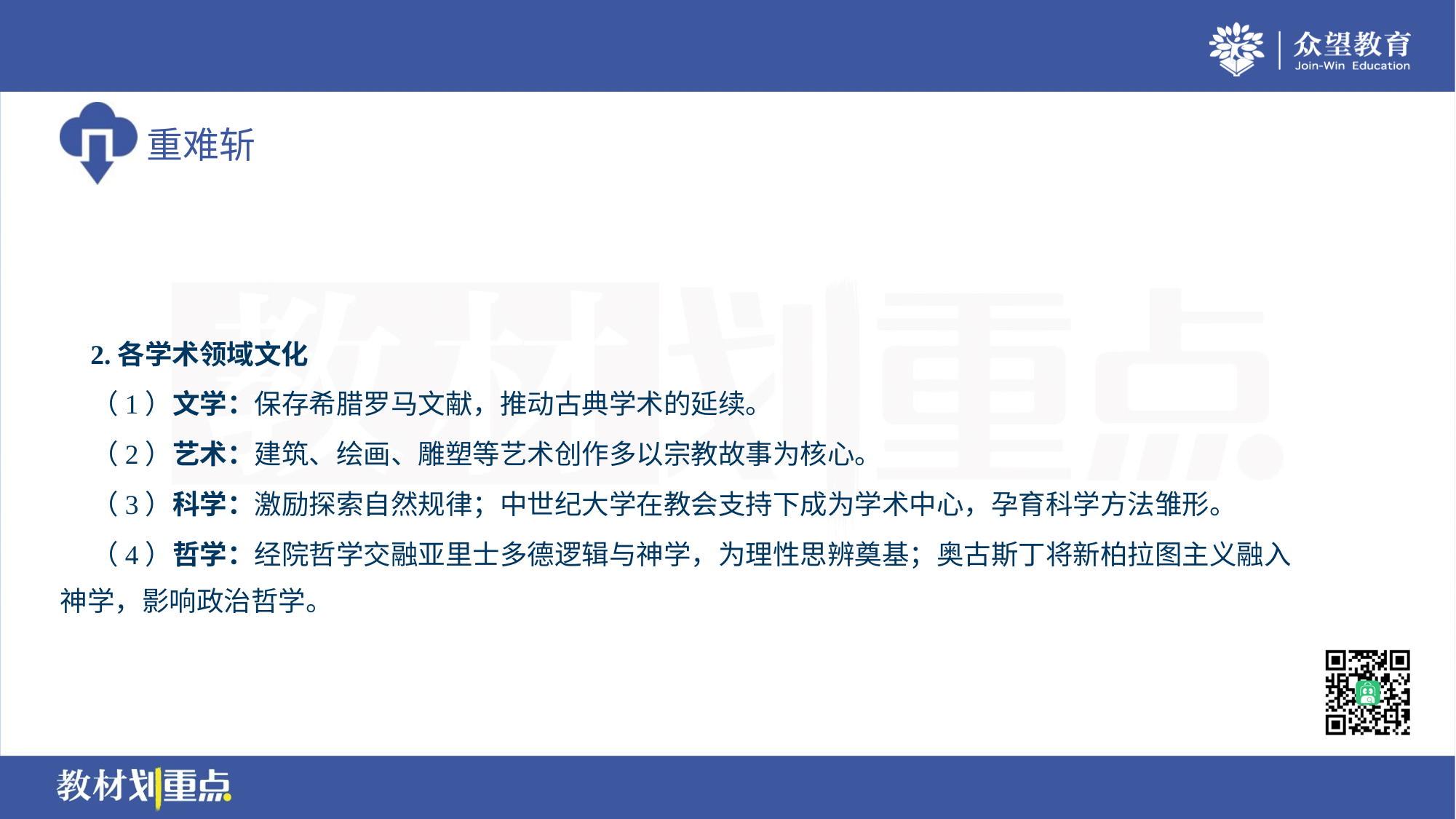

2.各学术领域文化
    （1）文学：保存希腊罗马文献，推动古典学术的延续。
    （2）艺术：建筑、绘画、雕塑等艺术创作多以宗教故事为核心。
    （3）科学：激励探索自然规律；中世纪大学在教会支持下成为学术中心，孕育科学方法雏形。
    （4）哲学：经院哲学交融亚里士多德逻辑与神学，为理性思辨奠基；奥古斯丁将新柏拉图主义融入
神学，影响政治哲学。